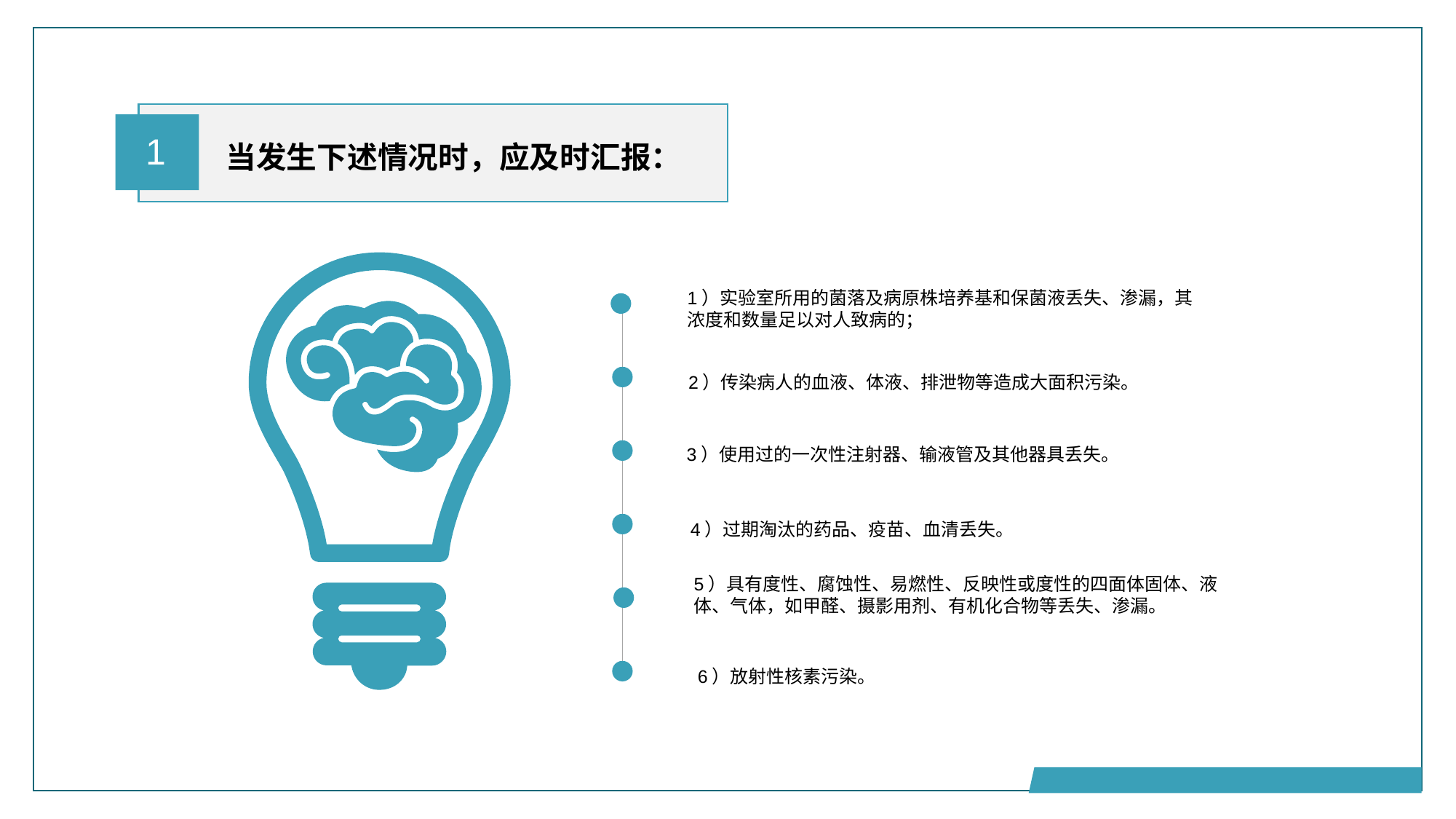

当发生下述情况时，应及时汇报：

1

1）实验室所用的菌落及病原株培养基和保菌液丢失、渗漏，其浓度和数量足以对人致病的；

2）传染病人的血液、体液、排泄物等造成大面积污染。
3）使用过的一次性注射器、输液管及其他器具丢失。
4）过期淘汰的药品、疫苗、血清丢失。
5）具有度性、腐蚀性、易燃性、反映性或度性的四面体固体、液体、气体，如甲醛、摄影用剂、有机化合物等丢失、渗漏。
6）放射性核素污染。

行业PPT模板http://www.1ppt.com/hangye/